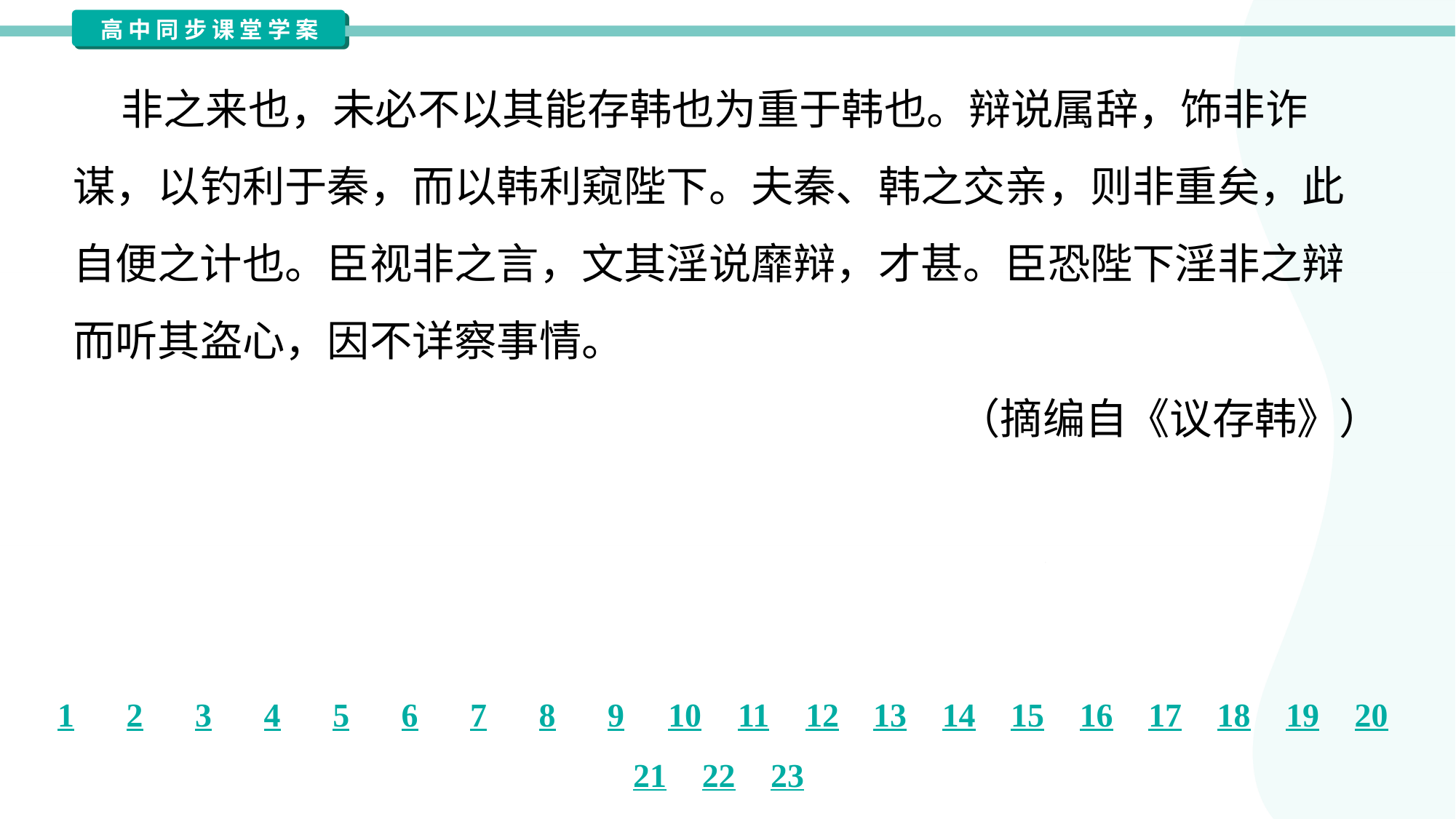

非之来也，未必不以其能存韩也为重于韩也。辩说属辞，饰非诈
谋，以钓利于秦，而以韩利窥陛下。夫秦、韩之交亲，则非重矣，此
自便之计也。臣视非之言，文其淫说靡辩，才甚。臣恐陛下淫非之辩
而听其盗心，因不详察事情。
（摘编自《议存韩》）